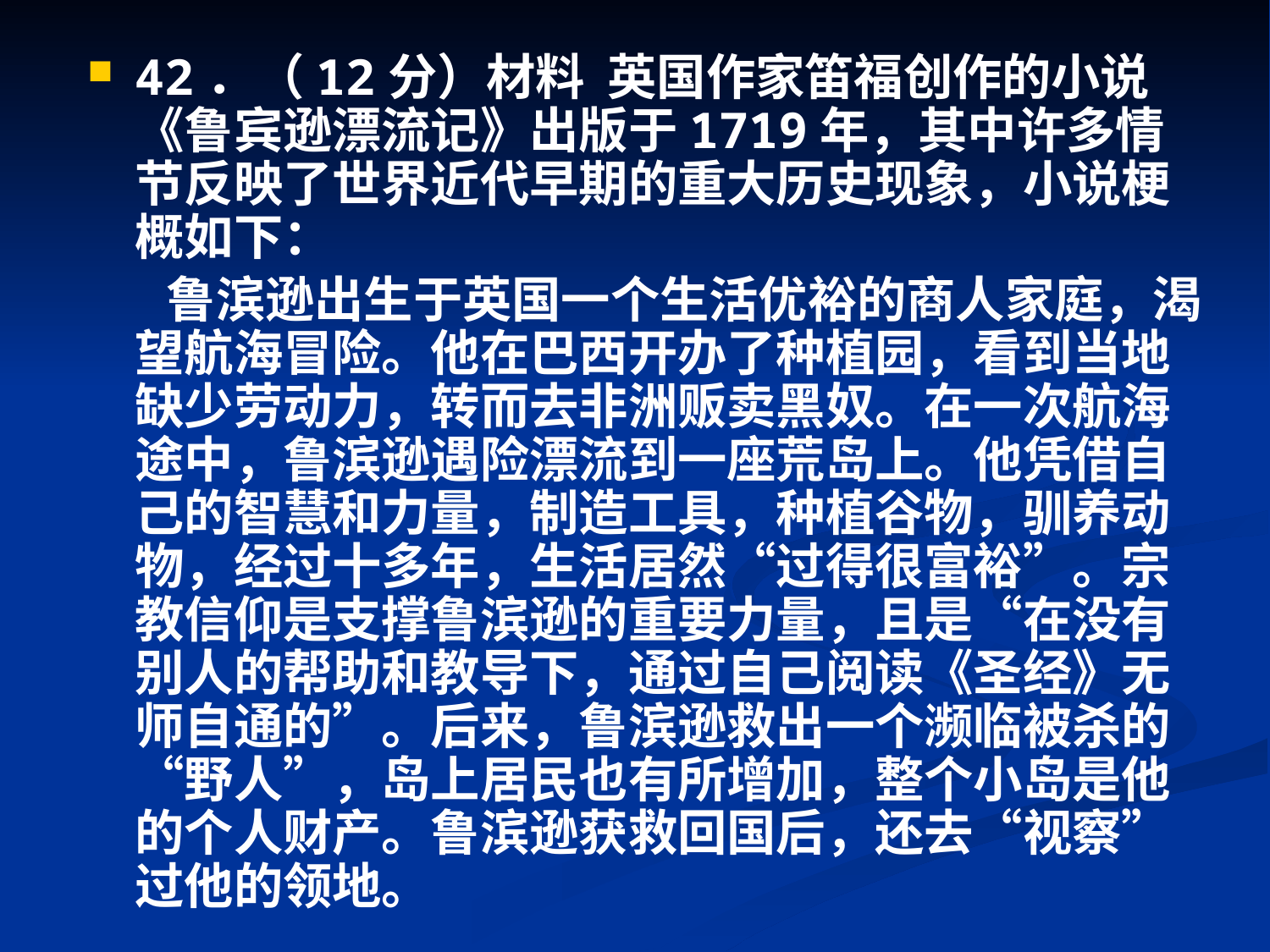

42．（12分）材料  英国作家笛福创作的小说《鲁宾逊漂流记》出版于1719年，其中许多情节反映了世界近代早期的重大历史现象，小说梗概如下：
      鲁滨逊出生于英国一个生活优裕的商人家庭，渴望航海冒险。他在巴西开办了种植园，看到当地缺少劳动力，转而去非洲贩卖黑奴。在一次航海途中，鲁滨逊遇险漂流到一座荒岛上。他凭借自己的智慧和力量，制造工具，种植谷物，驯养动物，经过十多年，生活居然“过得很富裕”。宗教信仰是支撑鲁滨逊的重要力量，且是“在没有别人的帮助和教导下，通过自己阅读《圣经》无师自通的”。后来，鲁滨逊救出一个濒临被杀的“野人”，岛上居民也有所增加，整个小岛是他的个人财产。鲁滨逊获救回国后，还去“视察”过他的领地。